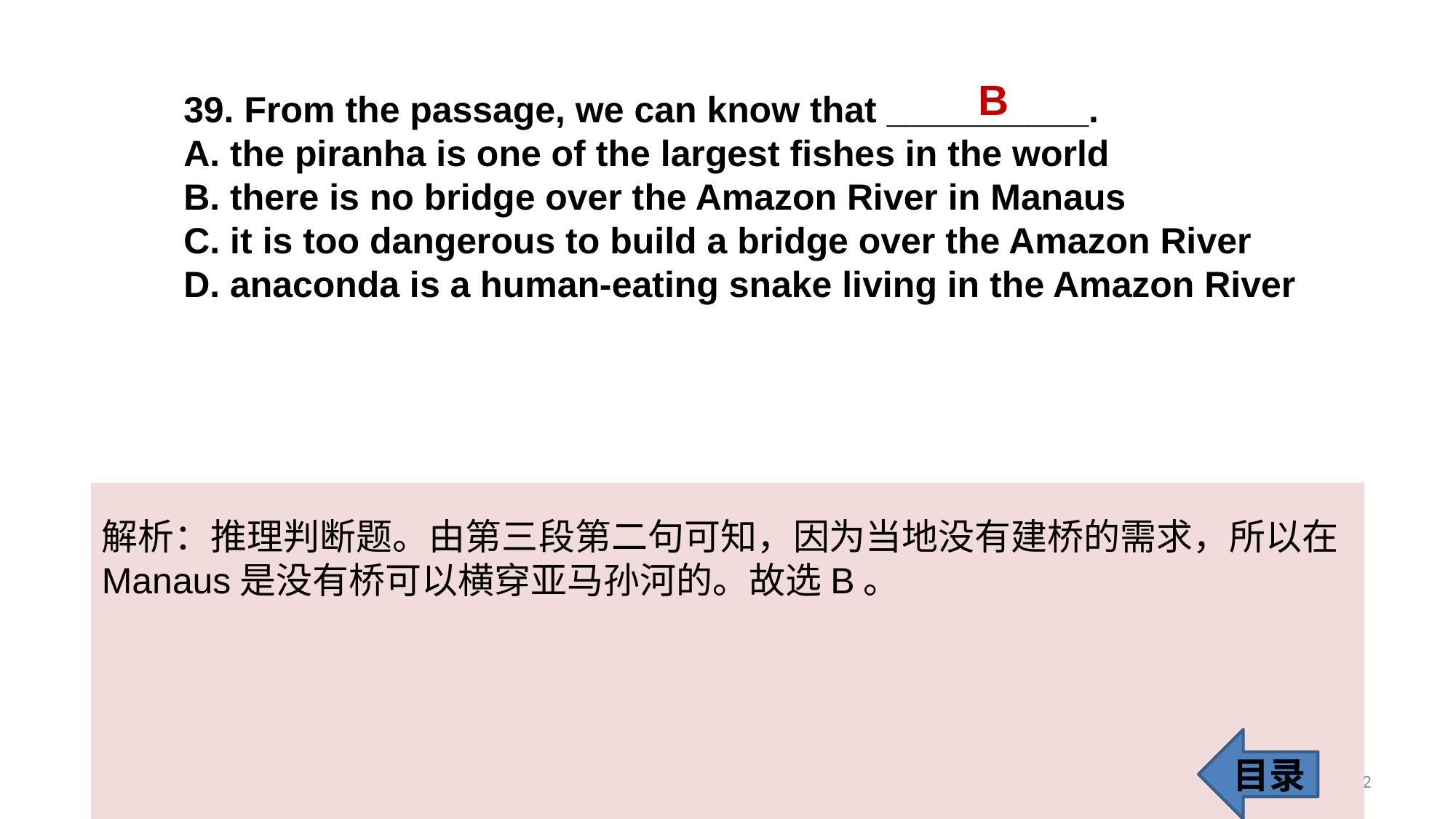

B
39. From the passage, we can know that __________.
A. the piranha is one of the largest fishes in the world
B. there is no bridge over the Amazon River in Manaus
C. it is too dangerous to build a bridge over the Amazon River
D. anaconda is a human-eating snake living in the Amazon River

解析：推理判断题。由第三段第二句可知，因为当地没有建桥的需求，所以在
Manaus是没有桥可以横穿亚马孙河的。故选B。
目录
42